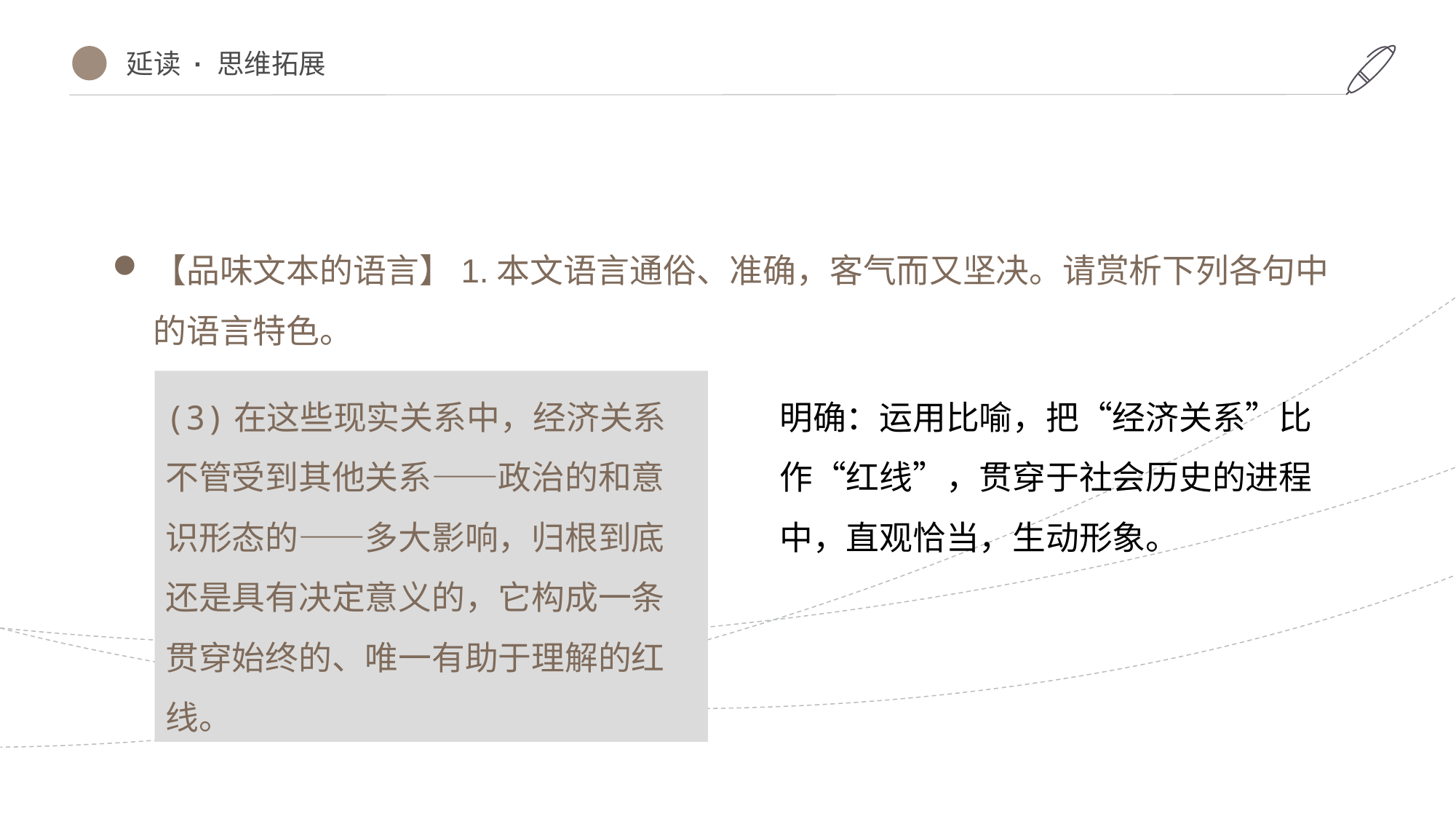

延读 · 思维拓展

【品味文本的语言】1.本文语言通俗、准确，客气而又坚决。请赏析下列各句中的语言特色。

(3)在这些现实关系中，经济关系不管受到其他关系——政治的和意识形态的——多大影响，归根到底还是具有决定意义的，它构成一条贯穿始终的、唯一有助于理解的红线。
明确：运用比喻，把“经济关系”比作“红线”，贯穿于社会历史的进程中，直观恰当，生动形象。